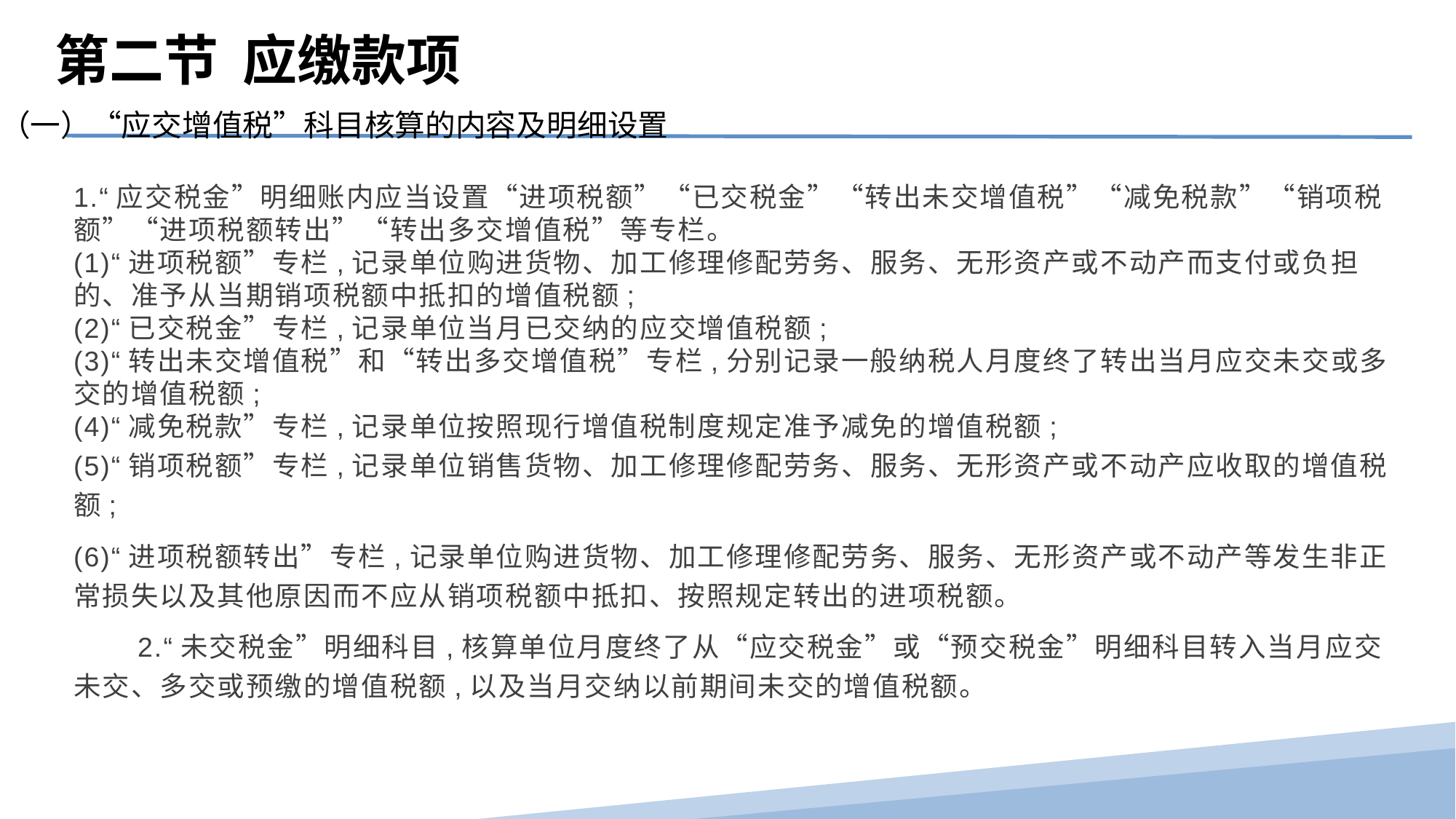

第二节  应缴款项
（一）“应交增值税”科目核算的内容及明细设置
1.“应交税金”明细账内应当设置“进项税额”“已交税金”“转出未交增值税”“减免税款”“销项税额”“进项税额转出”“转出多交增值税”等专栏。
(1)“进项税额”专栏,记录单位购进货物、加工修理修配劳务、服务、无形资产或不动产而支付或负担的、准予从当期销项税额中抵扣的增值税额;
(2)“已交税金”专栏,记录单位当月已交纳的应交增值税额;
(3)“转出未交增值税”和“转出多交增值税”专栏,分别记录一般纳税人月度终了转出当月应交未交或多交的增值税额;
(4)“减免税款”专栏,记录单位按照现行增值税制度规定准予减免的增值税额;
(5)“销项税额”专栏,记录单位销售货物、加工修理修配劳务、服务、无形资产或不动产应收取的增值税额;
(6)“进项税额转出”专栏,记录单位购进货物、加工修理修配劳务、服务、无形资产或不动产等发生非正常损失以及其他原因而不应从销项税额中抵扣、按照规定转出的进项税额。
　　2.“未交税金”明细科目,核算单位月度终了从“应交税金”或“预交税金”明细科目转入当月应交未交、多交或预缴的增值税额,以及当月交纳以前期间未交的增值税额。